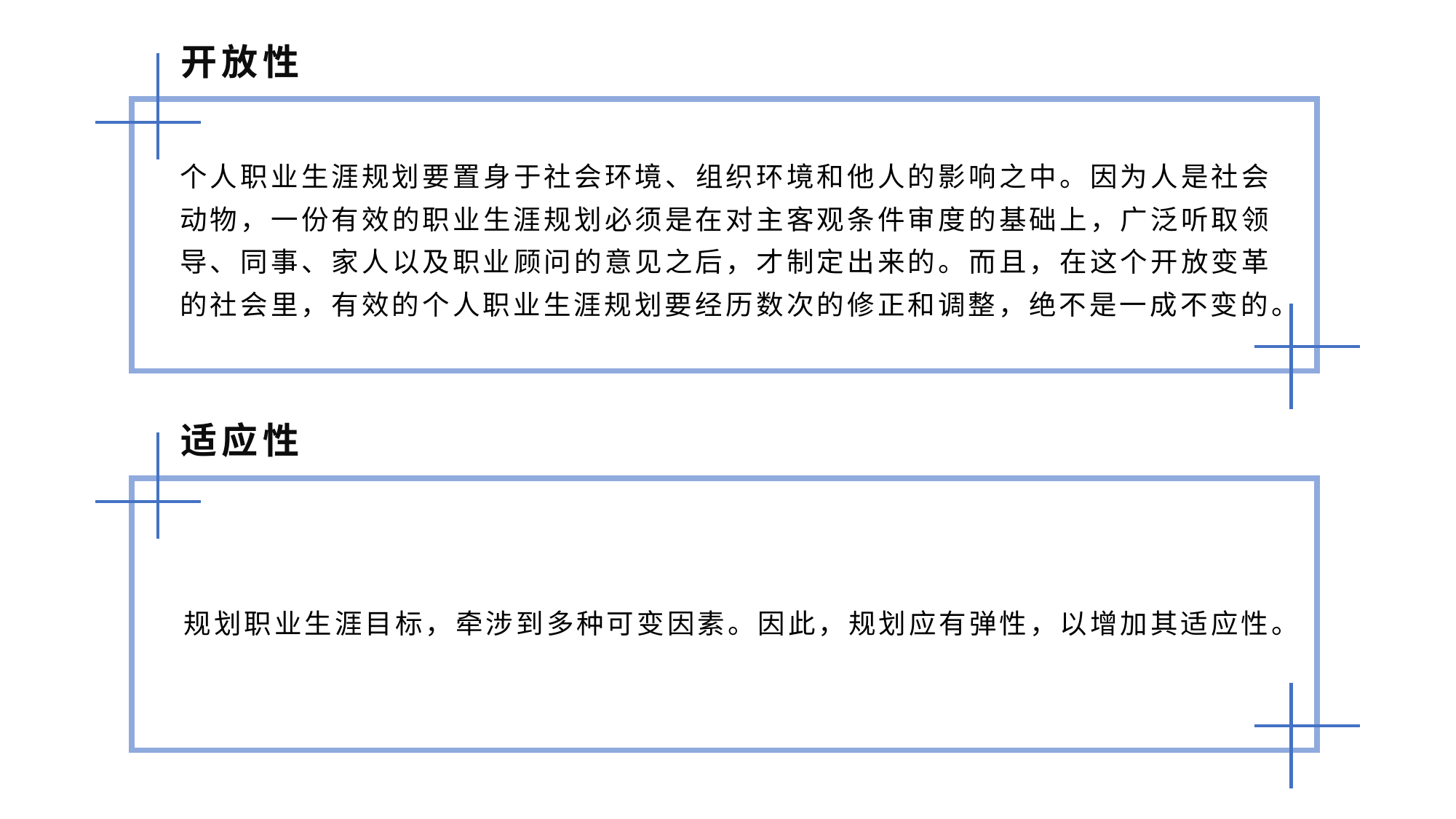

开放性

个人职业生涯规划要置身于社会环境、组织环境和他人的影响之中。因为人是社会动物，一份有效的职业生涯规划必须是在对主客观条件审度的基础上，广泛听取领导、同事、家人以及职业顾问的意见之后，才制定出来的。而且，在这个开放变革的社会里，有效的个人职业生涯规划要经历数次的修正和调整，绝不是一成不变的。
适应性

规划职业生涯目标，牵涉到多种可变因素。因此，规划应有弹性，以增加其适应性。